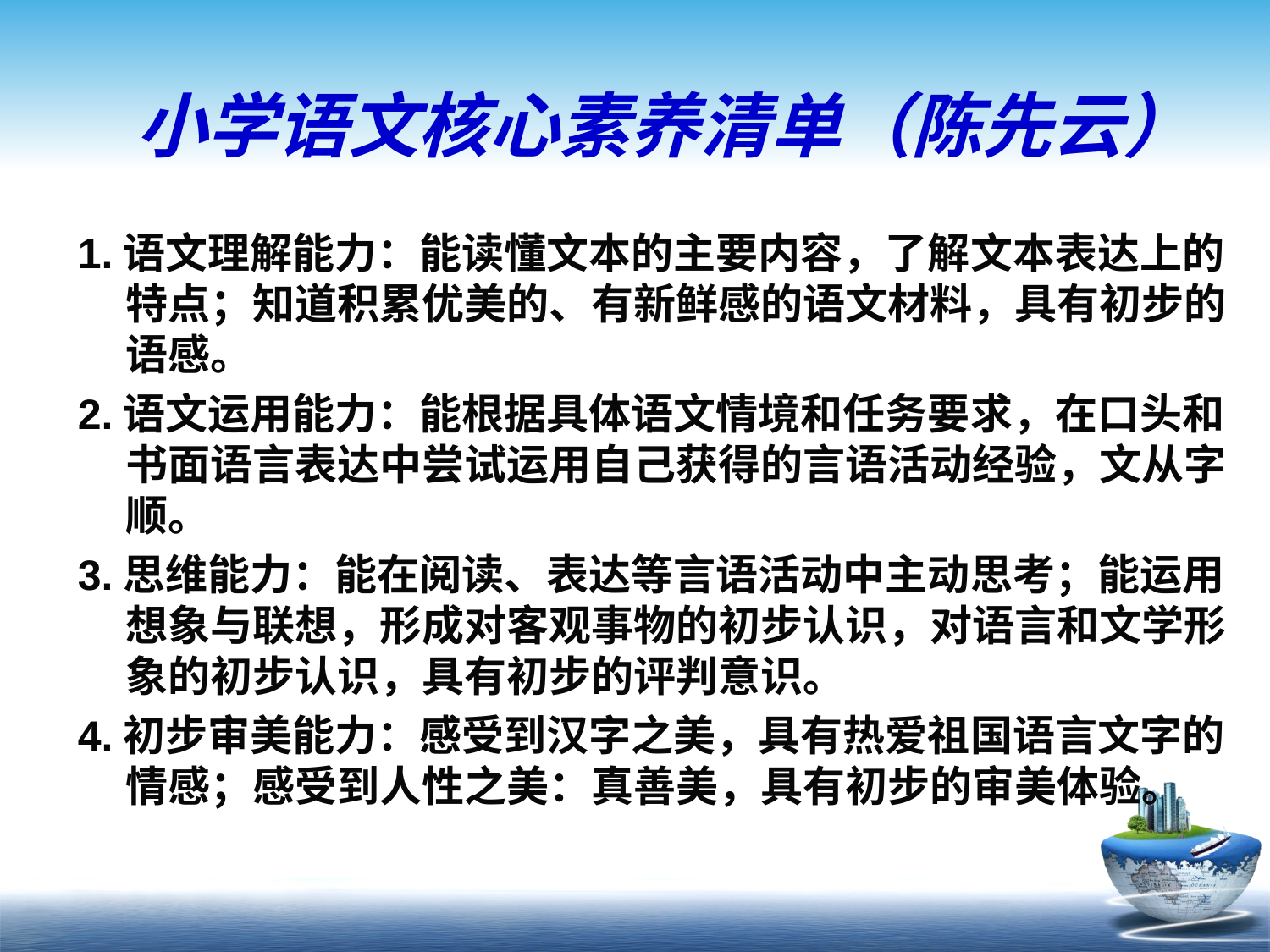

# 小学语文核心素养清单（陈先云）
1.语文理解能力：能读懂文本的主要内容，了解文本表达上的特点；知道积累优美的、有新鲜感的语文材料，具有初步的语感。
2.语文运用能力：能根据具体语文情境和任务要求，在口头和书面语言表达中尝试运用自己获得的言语活动经验，文从字顺。
3.思维能力：能在阅读、表达等言语活动中主动思考；能运用想象与联想，形成对客观事物的初步认识，对语言和文学形象的初步认识，具有初步的评判意识。
4.初步审美能力：感受到汉字之美，具有热爱祖国语言文字的情感；感受到人性之美：真善美，具有初步的审美体验。